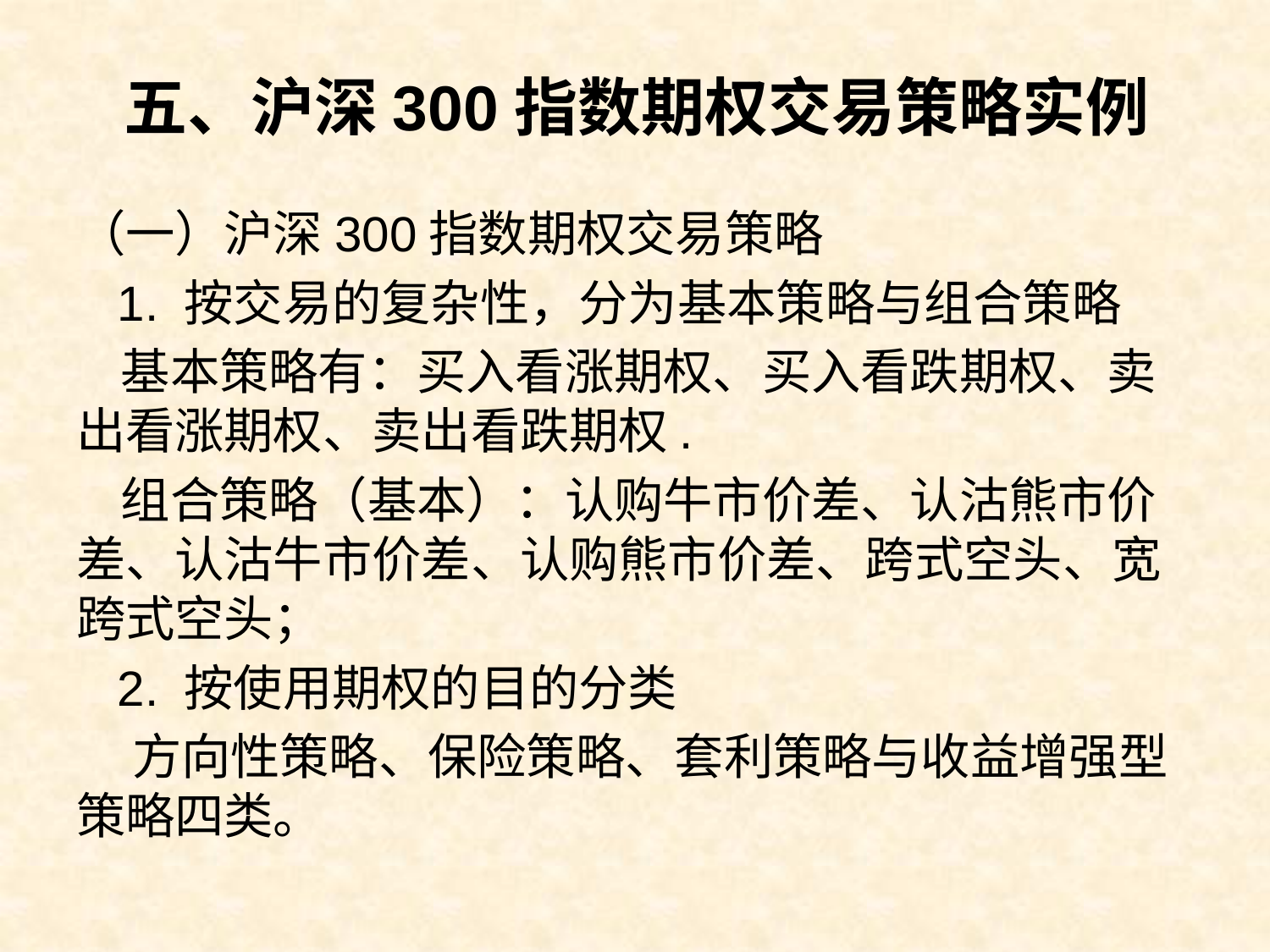

# 五、沪深300指数期权交易策略实例
（一）沪深300指数期权交易策略
   1. 按交易的复杂性，分为基本策略与组合策略
   基本策略有：买入看涨期权、买入看跌期权、卖出看涨期权、卖出看跌期权.
   组合策略（基本）：认购牛市价差、认沽熊市价差、认沽牛市价差、认购熊市价差、跨式空头、宽跨式空头；
   2. 按使用期权的目的分类
    方向性策略、保险策略、套利策略与收益增强型策略四类。